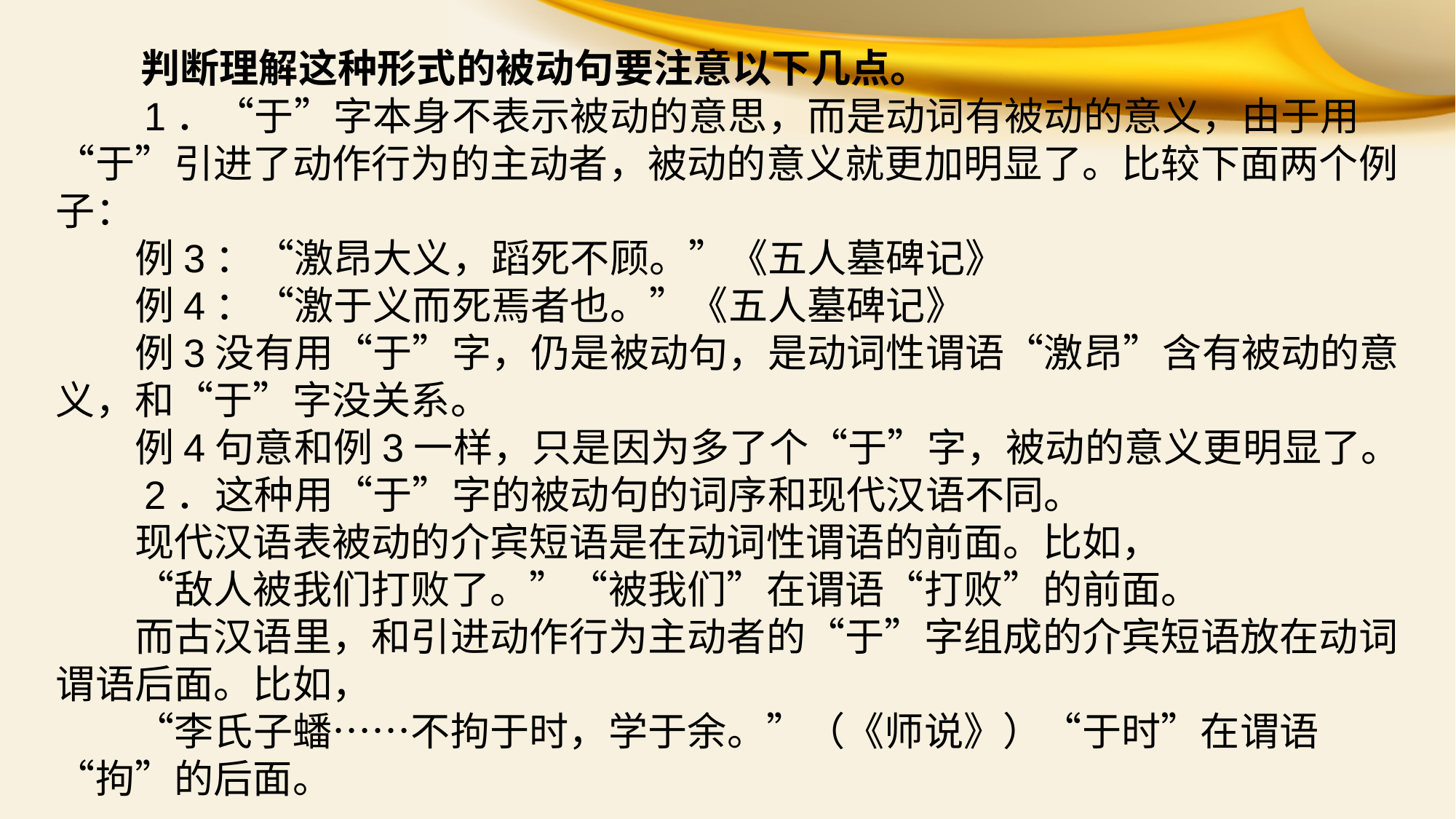

判断理解这种形式的被动句要注意以下几点。
　　1．“于”字本身不表示被动的意思，而是动词有被动的意义，由于用“于”引进了动作行为的主动者，被动的意义就更加明显了。比较下面两个例子：
　　例3：“激昂大义，蹈死不顾。”《五人墓碑记》
　　例4：“激于义而死焉者也。”《五人墓碑记》
　　例3没有用“于”字，仍是被动句，是动词性谓语“激昂”含有被动的意义，和“于”字没关系。
　　例4句意和例3一样，只是因为多了个“于”字，被动的意义更明显了。
　　2．这种用“于”字的被动句的词序和现代汉语不同。
　　现代汉语表被动的介宾短语是在动词性谓语的前面。比如，
　　“敌人被我们打败了。”“被我们”在谓语“打败”的前面。
　　而古汉语里，和引进动作行为主动者的“于”字组成的介宾短语放在动词谓语后面。比如，
　　“李氏子蟠……不拘于时，学于余。”（《师说》）“于时”在谓语“拘”的后面。